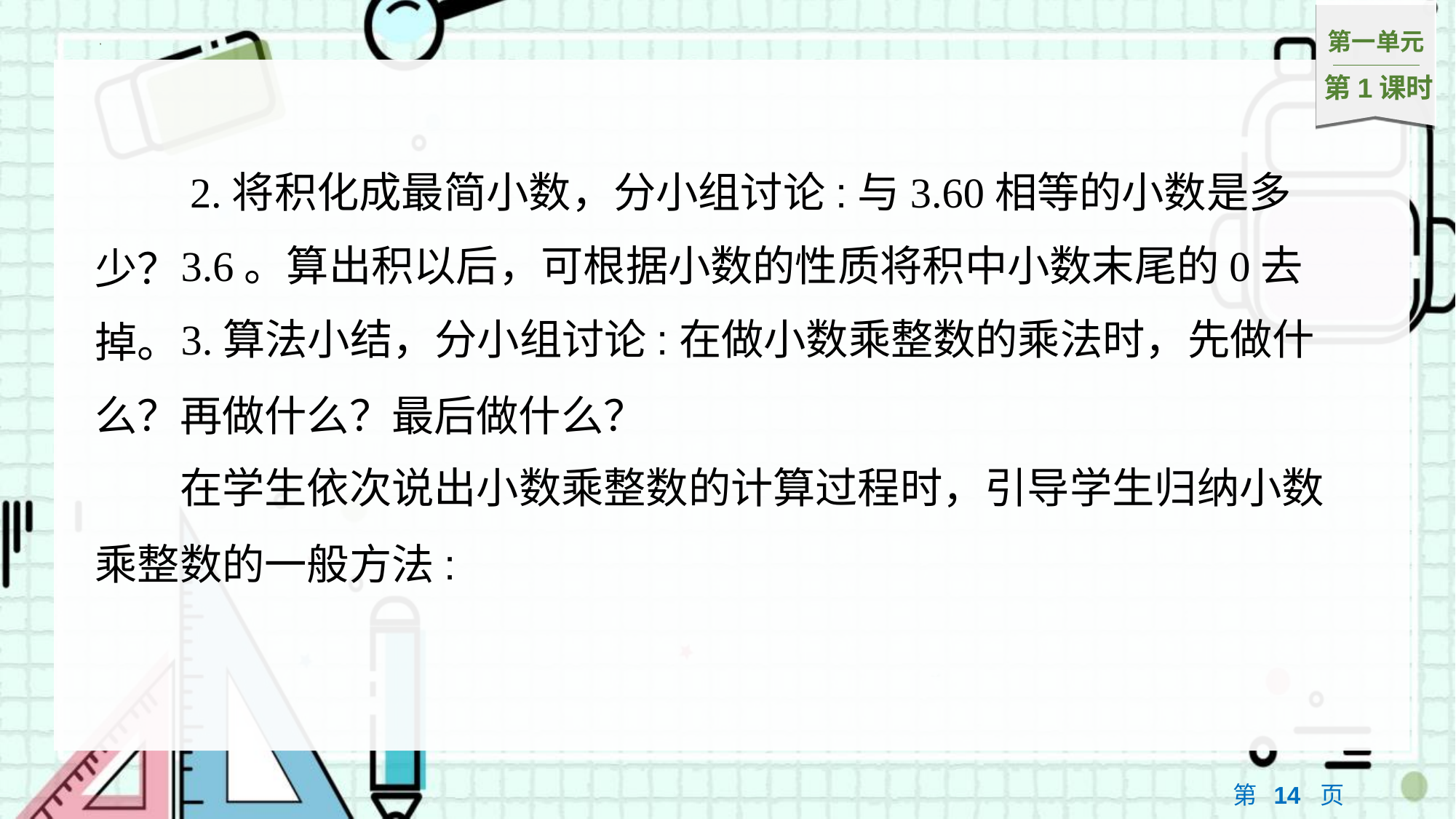

2.将积化成最简小数，分小组讨论:与3.60相等的小数是多少？
3.6。算出积以后，可根据小数的性质将积中小数末尾的0去掉。
3.算法小结，分小组讨论:在做小数乘整数的乘法时，先做什么？再做什么？最后做什么？
　　在学生依次说出小数乘整数的计算过程时，引导学生归纳小数乘整数的一般方法: